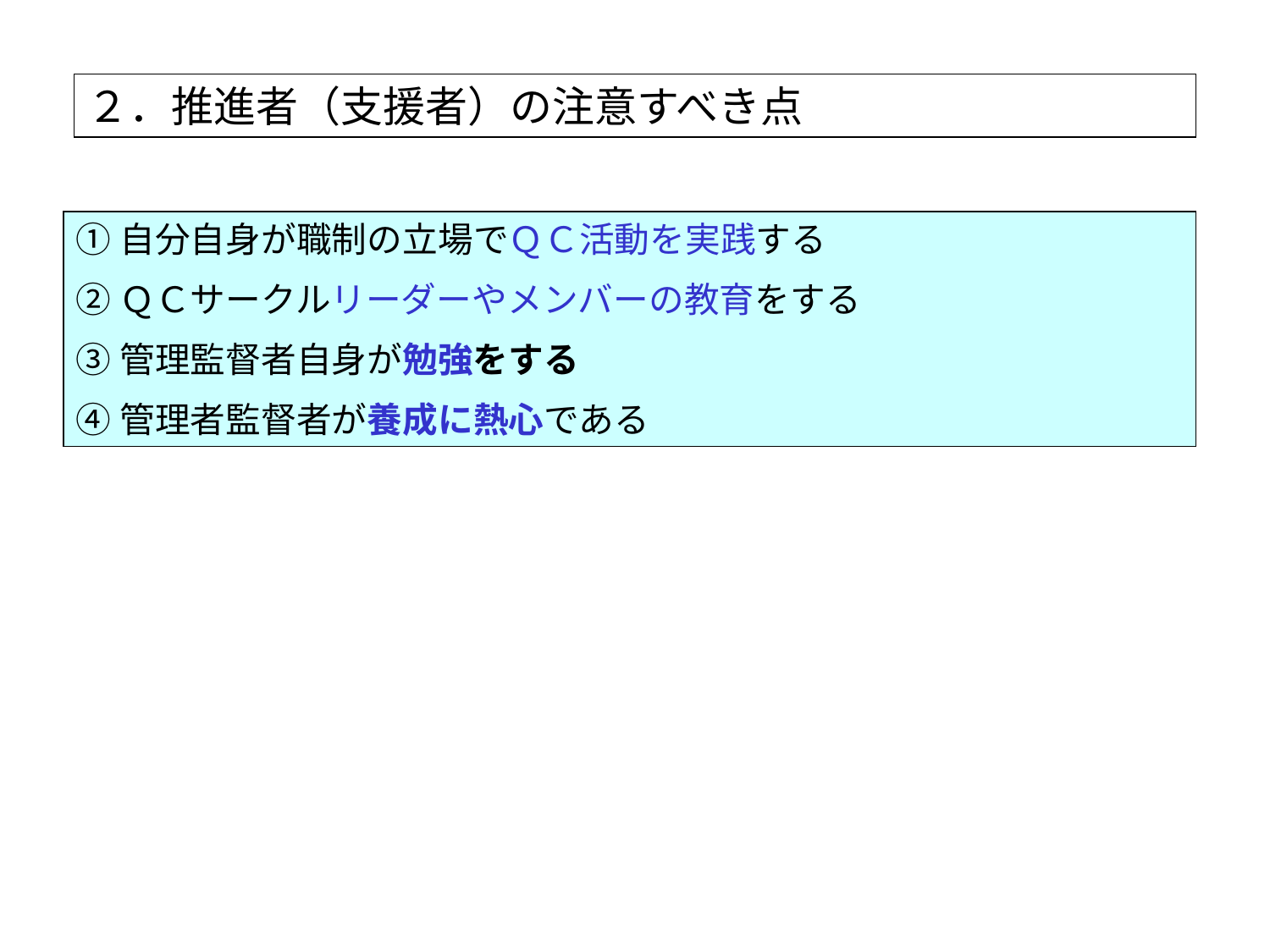

２．推進者（支援者）の注意すべき点
①自分自身が職制の立場でＱＣ活動を実践する
②ＱＣサークルリーダーやメンバーの教育をする
③管理監督者自身が勉強をする
④管理者監督者が養成に熱心である